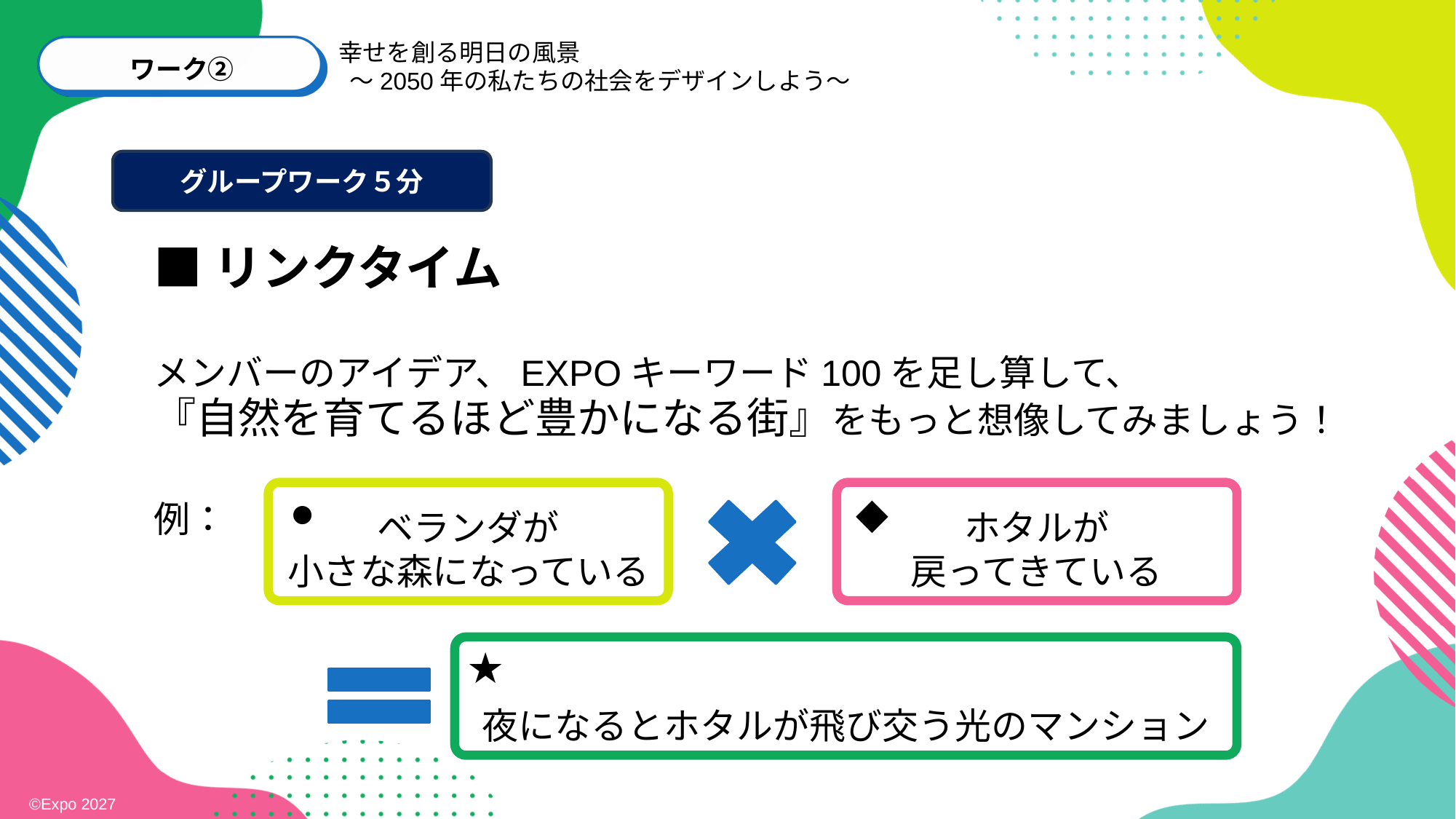

幸せを創る明日の風景
 ～2050年の私たちの社会をデザインしよう～

ワーク②
グループワーク５分
■リンクタイム

メンバーのアイデア、EXPOキーワード100を足し算して、
『自然を育てるほど豊かになる街』をもっと想像してみましょう！

例：
●
◆
ベランダが
小さな森になっている
ホタルが
戻ってきている

★
夜になるとホタルが飛び交う光のマンション